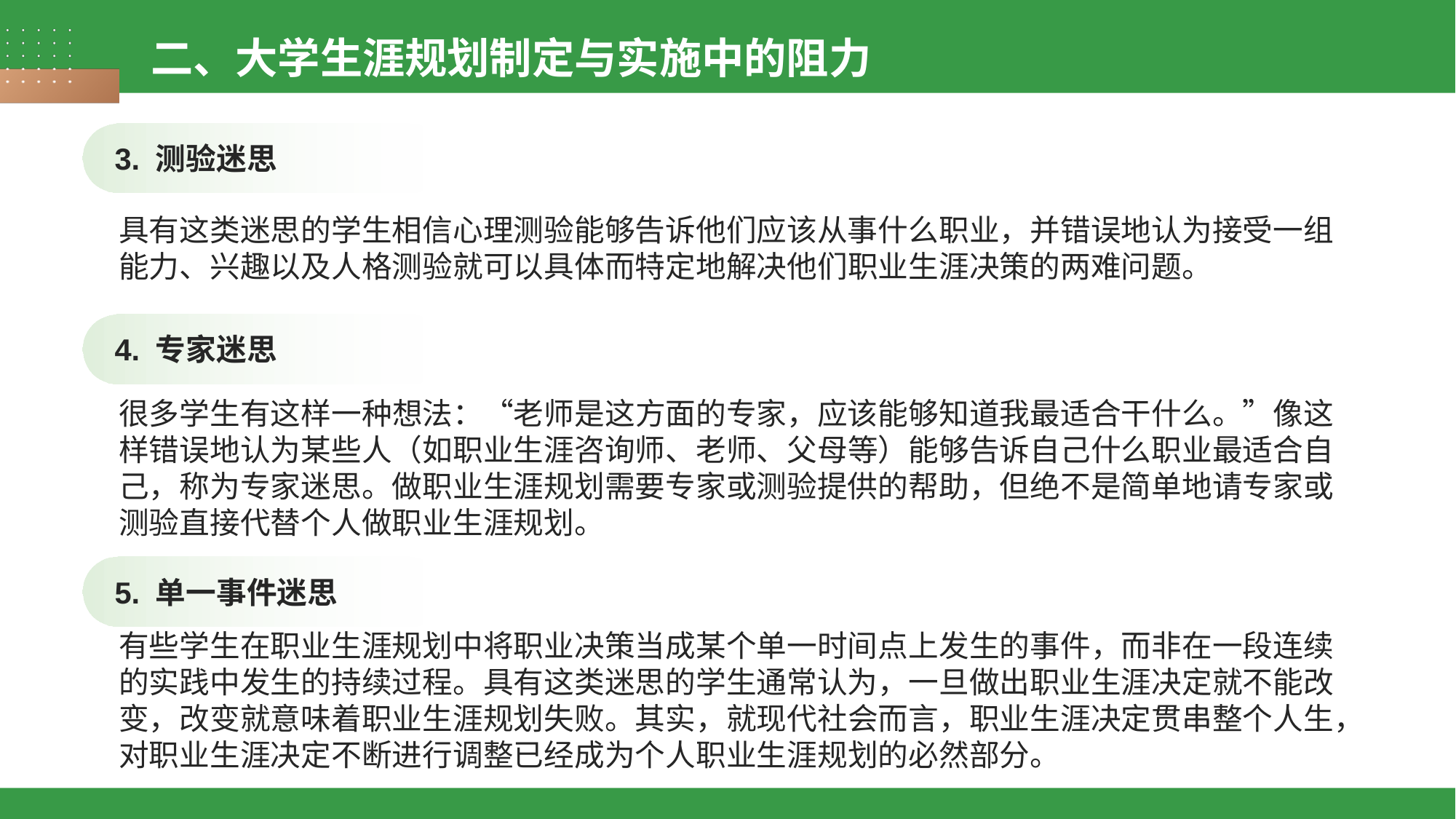

二、大学生涯规划制定与实施中的阻力
3. 测验迷思
具有这类迷思的学生相信心理测验能够告诉他们应该从事什么职业，并错误地认为接受一组能力、兴趣以及人格测验就可以具体而特定地解决他们职业生涯决策的两难问题。
4. 专家迷思
很多学生有这样一种想法：“老师是这方面的专家，应该能够知道我最适合干什么。”像这样错误地认为某些人（如职业生涯咨询师、老师、父母等）能够告诉自己什么职业最适合自己，称为专家迷思。做职业生涯规划需要专家或测验提供的帮助，但绝不是简单地请专家或测验直接代替个人做职业生涯规划。
5. 单一事件迷思
有些学生在职业生涯规划中将职业决策当成某个单一时间点上发生的事件，而非在一段连续的实践中发生的持续过程。具有这类迷思的学生通常认为，一旦做出职业生涯决定就不能改变，改变就意味着职业生涯规划失败。其实，就现代社会而言，职业生涯决定贯串整个人生，对职业生涯决定不断进行调整已经成为个人职业生涯规划的必然部分。